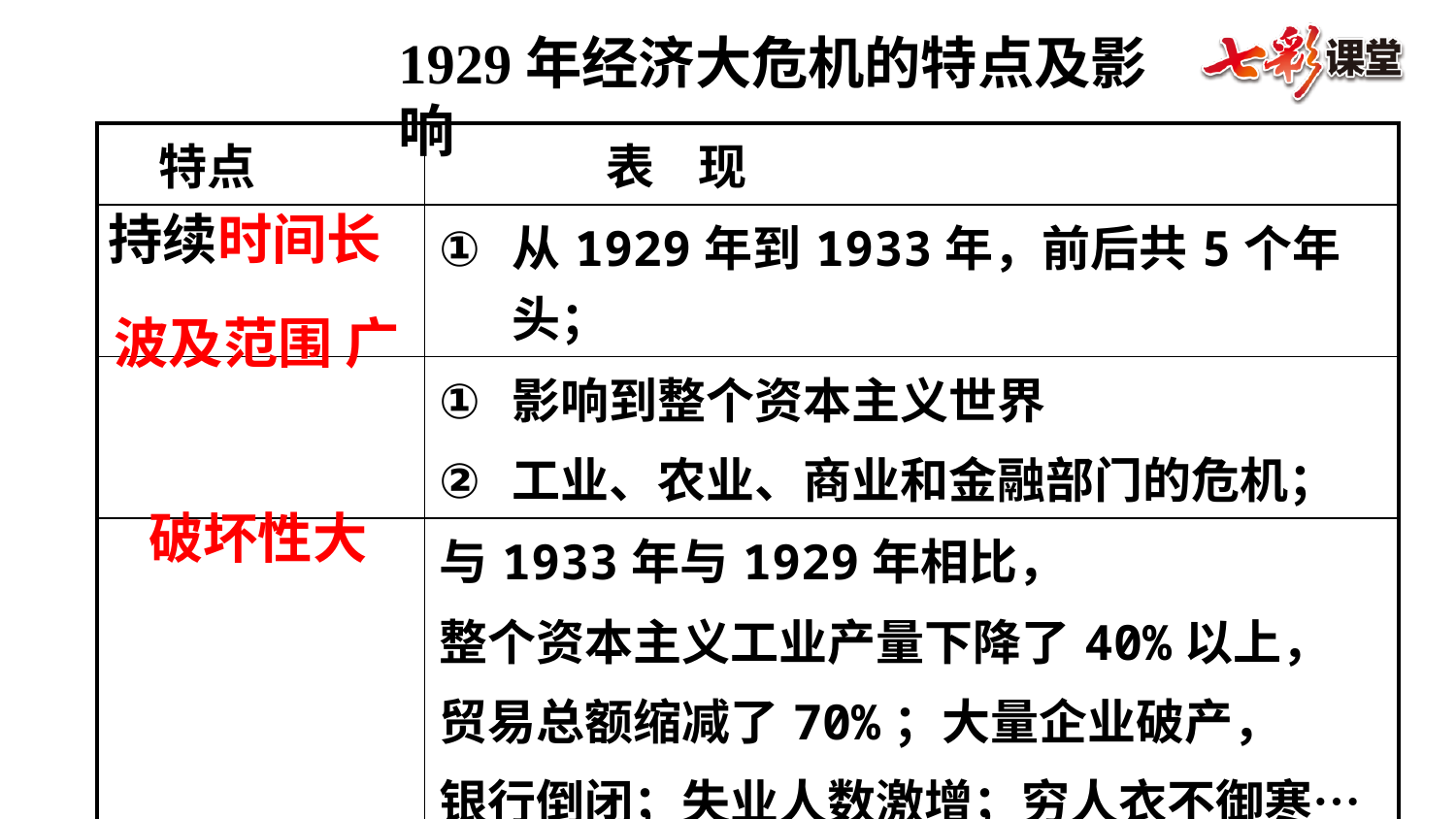

1929年经济大危机的特点及影响
| 特点 | 表 现 |
| --- | --- |
|  | 从1929年到1933年，前后共5个年头； |
|  | 影响到整个资本主义世界 工业、农业、商业和金融部门的危机； |
|  | 与1933年与1929年相比， 整个资本主义工业产量下降了40%以上， 贸易总额缩减了70%；大量企业破产， 银行倒闭；失业人数激增；穷人衣不御寒… |
| 影响 |  |
持续时间长
波及范围 广
破坏性大